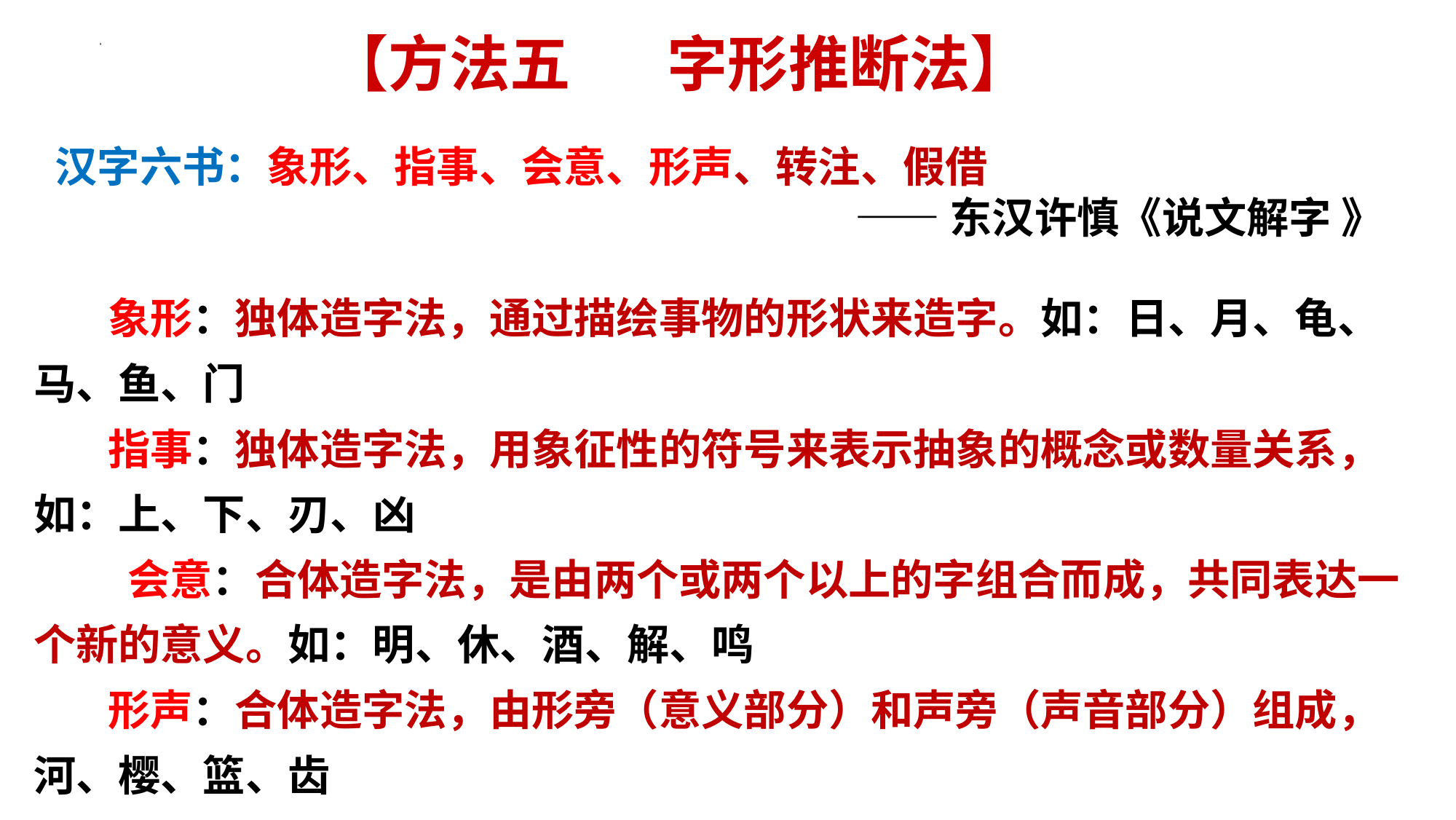

【方法五       字形推断法】
汉字六书：象形、指事、会意、形声、转注、假借
——东汉许慎《说文解字 》
象形：独体造字法，通过描绘事物的形状来造字。如：日、月、龟、马、鱼、门
指事：独体造字法，用象征性的符号来表示抽象的概念或数量关系，如：上、下、刃、凶
 会意：合体造字法，是由两个或两个以上的字组合而成，共同表达一个新的意义。如：明、休、酒、解、鸣
形声：合体造字法，由形旁（意义部分）和声旁（声音部分）组成，河、樱、篮、齿